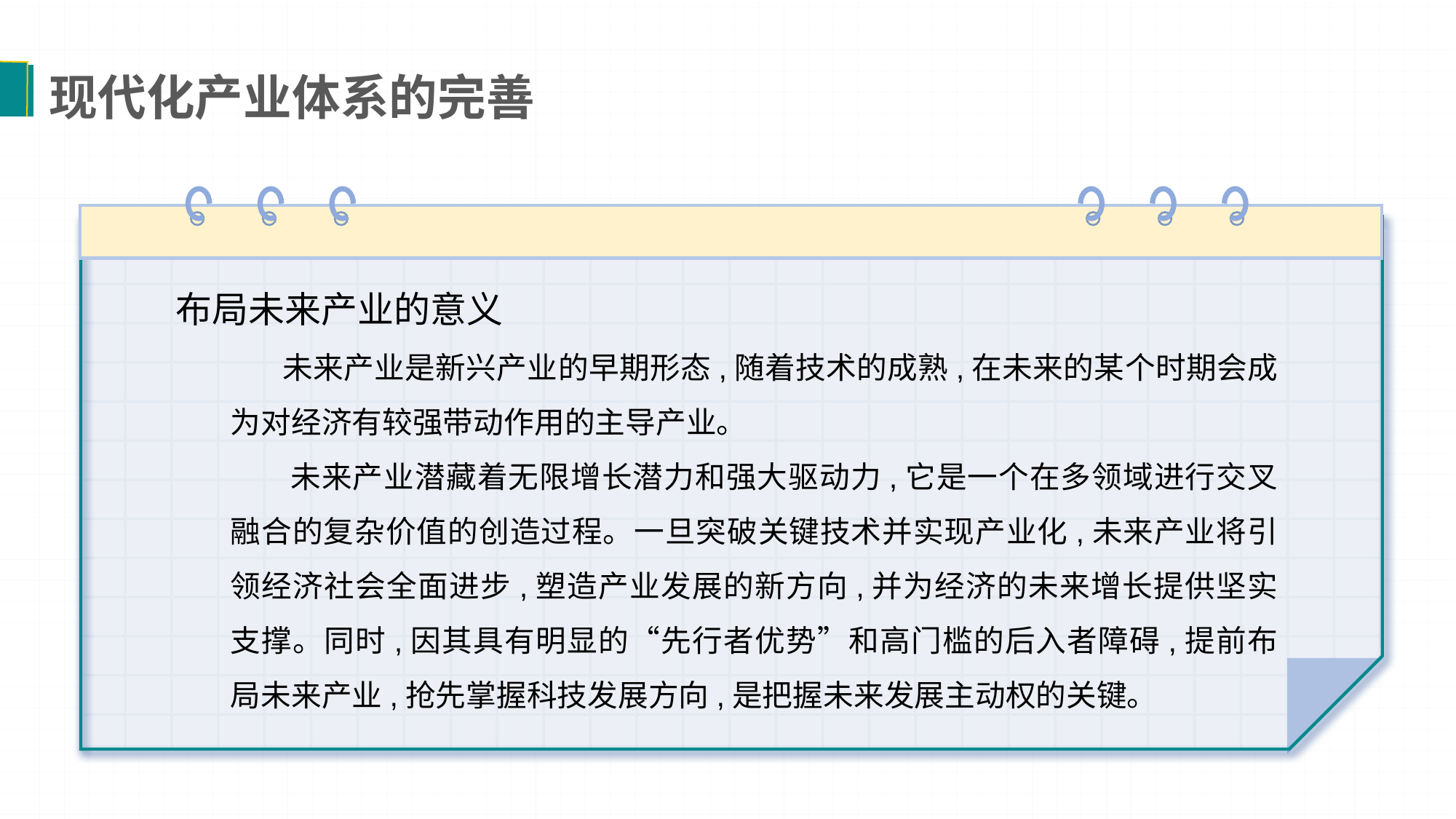

现代化产业体系的完善

布局未来产业的意义
       未来产业是新兴产业的早期形态,随着技术的成熟,在未来的某个时期会成为对经济有较强带动作用的主导产业。
       未来产业潜藏着无限增长潜力和强大驱动力,它是一个在多领域进行交叉融合的复杂价值的创造过程。一旦突破关键技术并实现产业化,未来产业将引领经济社会全面进步,塑造产业发展的新方向,并为经济的未来增长提供坚实支撑。同时,因其具有明显的“先行者优势”和高门槛的后入者障碍,提前布局未来产业,抢先掌握科技发展方向,是把握未来发展主动权的关键。